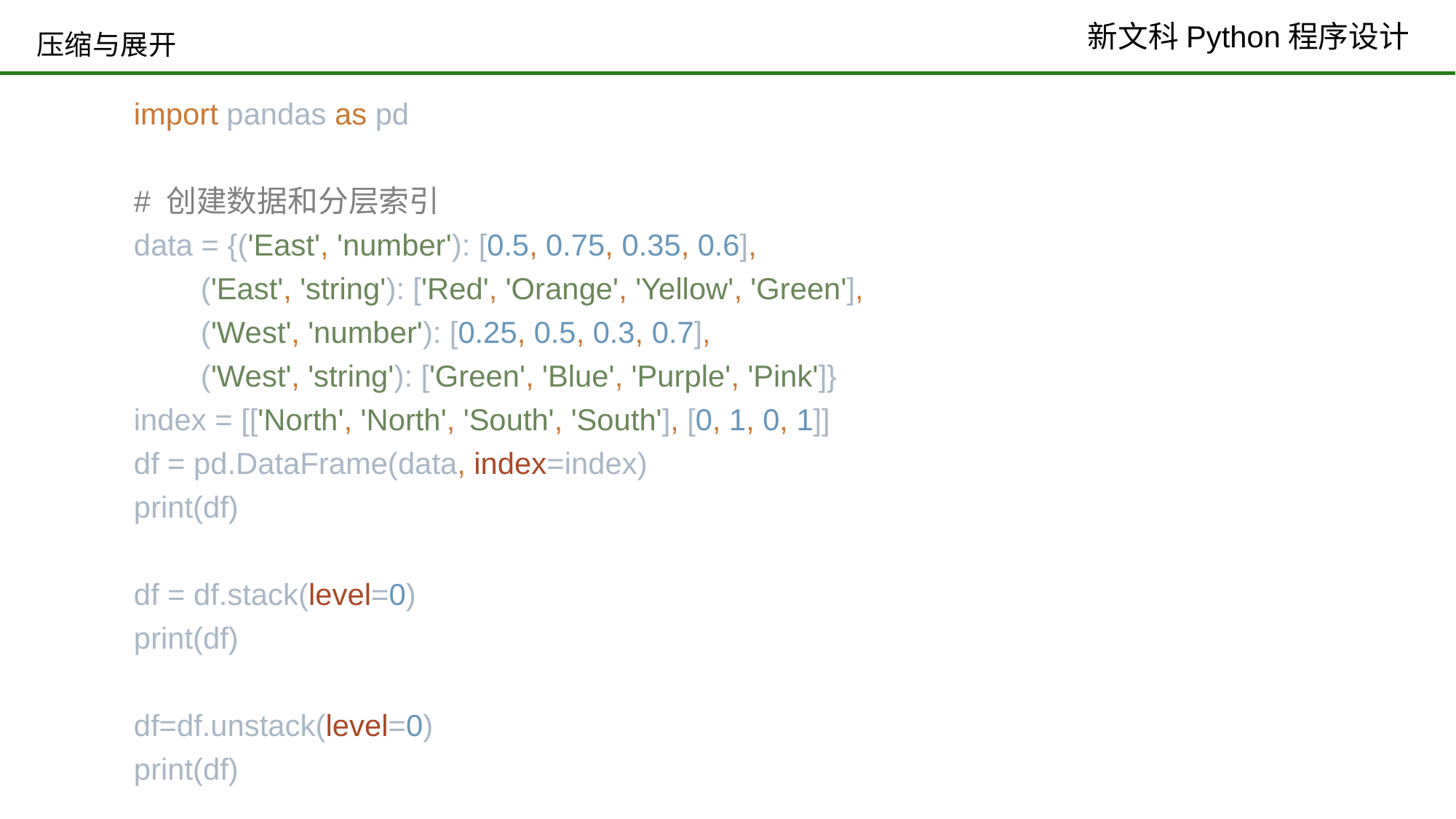

# 压缩与展开
import pandas as pd
# 创建数据和分层索引
data = {('East', 'number'): [0.5, 0.75, 0.35, 0.6],
        ('East', 'string'): ['Red', 'Orange', 'Yellow', 'Green'],
        ('West', 'number'): [0.25, 0.5, 0.3, 0.7],
        ('West', 'string'): ['Green', 'Blue', 'Purple', 'Pink']}
index = [['North', 'North', 'South', 'South'], [0, 1, 0, 1]]
df = pd.DataFrame(data, index=index)
print(df)
df = df.stack(level=0)
print(df)
df=df.unstack(level=0)
print(df)